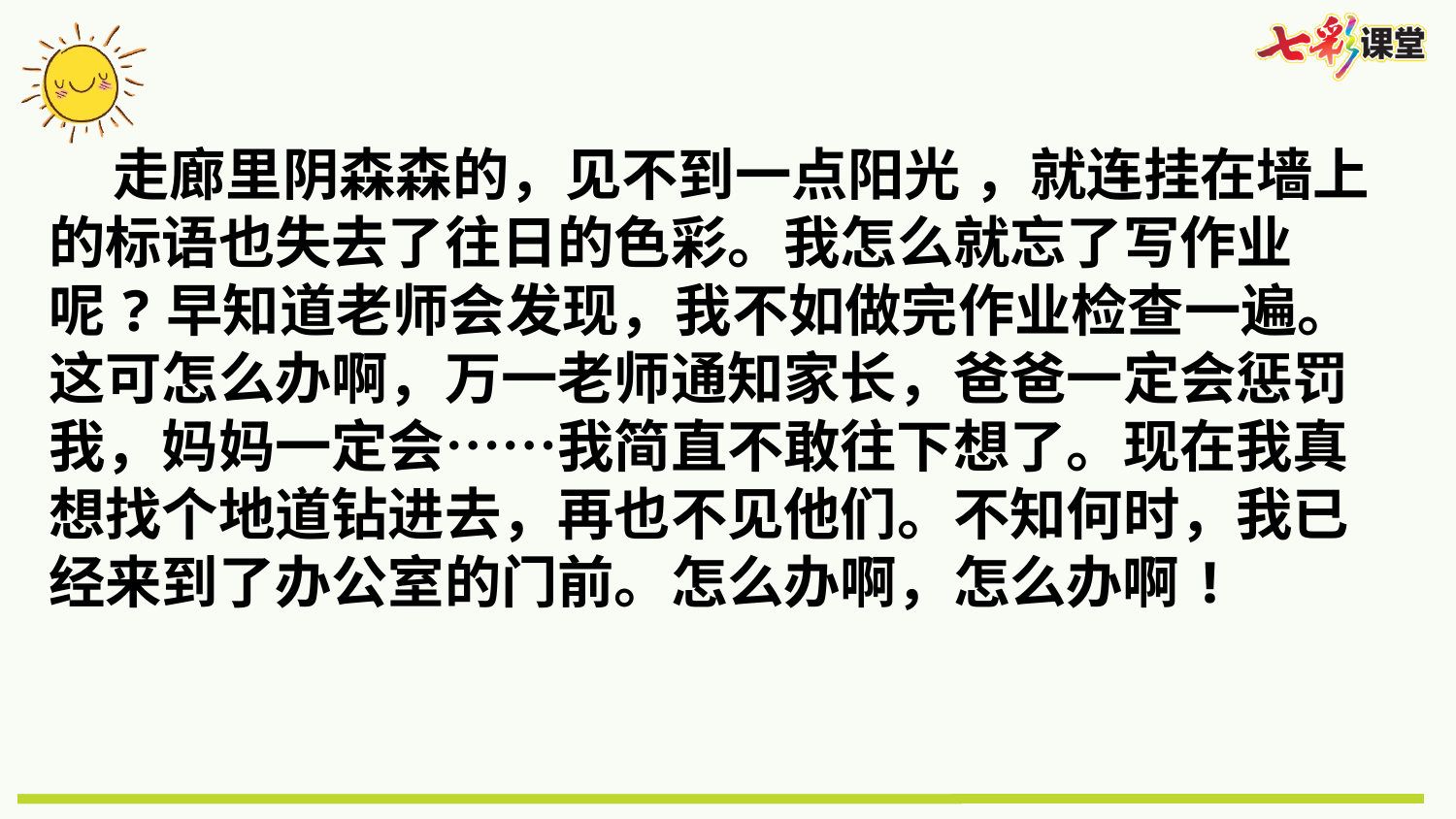

走廊里阴森森的，见不到一点阳光 ，就连挂在墙上的标语也失去了往日的色彩。我怎么就忘了写作业呢?早知道老师会发现，我不如做完作业检查一遍。这可怎么办啊，万一老师通知家长，爸爸一定会惩罚我，妈妈一定会……我简直不敢往下想了。现在我真想找个地道钻进去，再也不见他们。不知何时，我已经来到了办公室的门前。怎么办啊，怎么办啊!